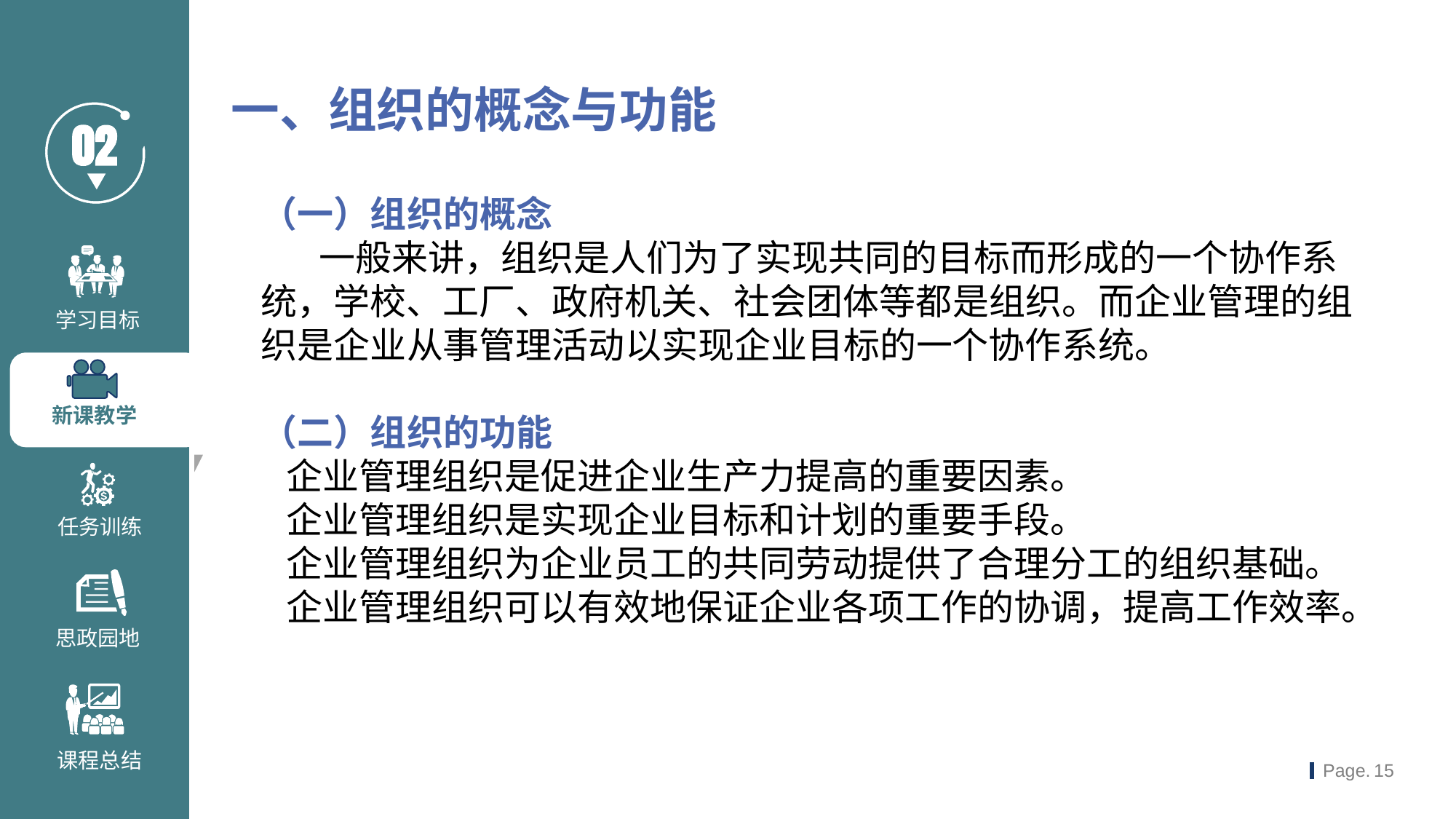

一、组织的概念与功能
（一）组织的概念
      一般来讲，组织是人们为了实现共同的目标而形成的一个协作系统，学校、工厂、政府机关、社会团体等都是组织。而企业管理的组织是企业从事管理活动以实现企业目标的一个协作系统。

（二）组织的功能
  企业管理组织是促进企业生产力提高的重要因素。
  企业管理组织是实现企业目标和计划的重要手段。
  企业管理组织为企业员工的共同劳动提供了合理分工的组织基础。
  企业管理组织可以有效地保证企业各项工作的协调，提高工作效率。